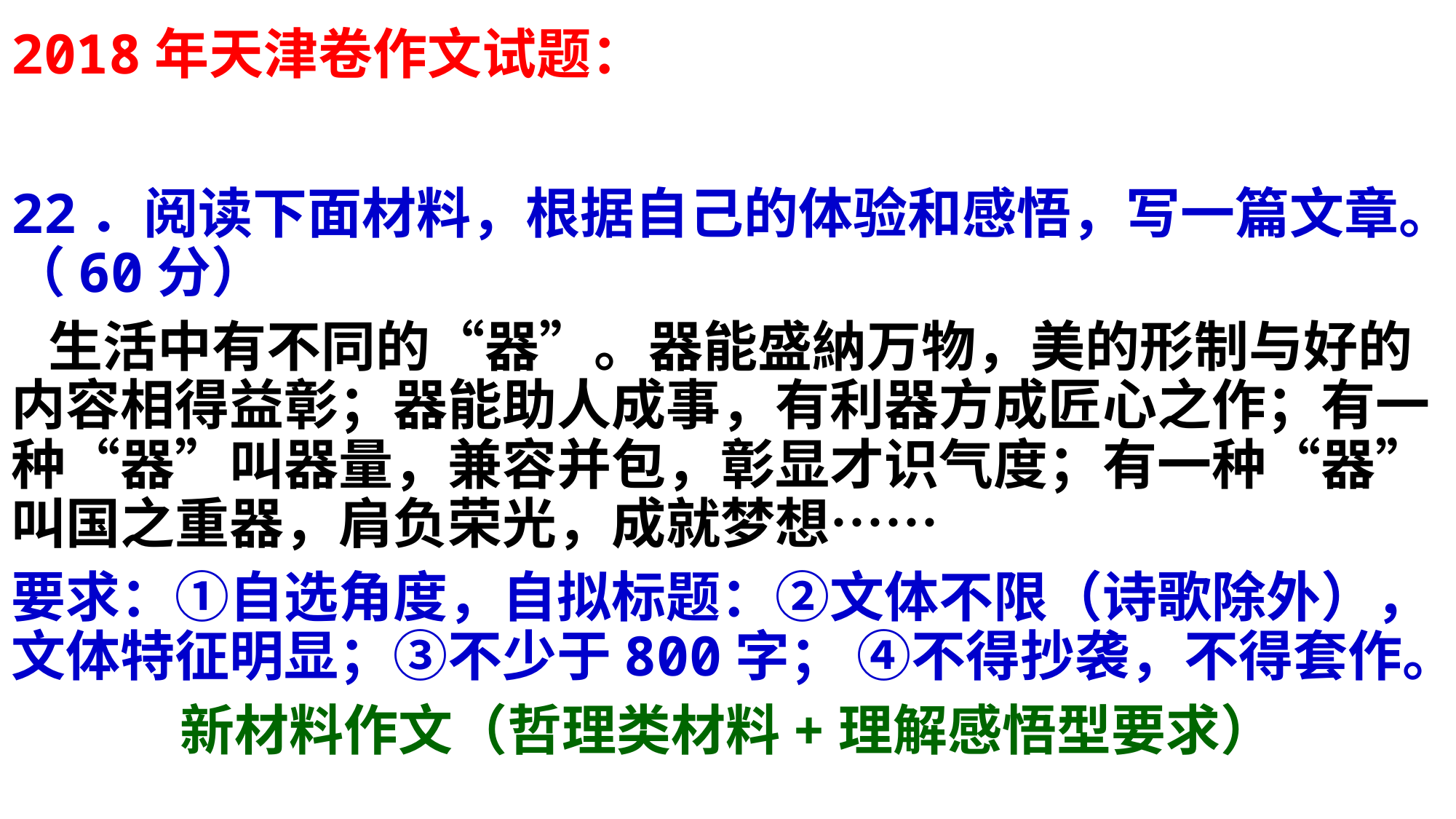

# 2018年天津卷作文试题：

22．阅读下面材料，根据自己的体验和感悟，写一篇文章。（60分）
  生活中有不同的“器”。器能盛納万物，美的形制与好的内容相得益彰；器能助人成事，有利器方成匠心之作；有一种“器”叫器量，兼容并包，彰显才识气度；有一种“器”叫国之重器，肩负荣光，成就梦想……
要求：①自选角度，自拟标题：②文体不限（诗歌除外），文体特征明显；③不少于800字； ④不得抄袭，不得套作。
新材料作文（哲理类材料+理解感悟型要求）